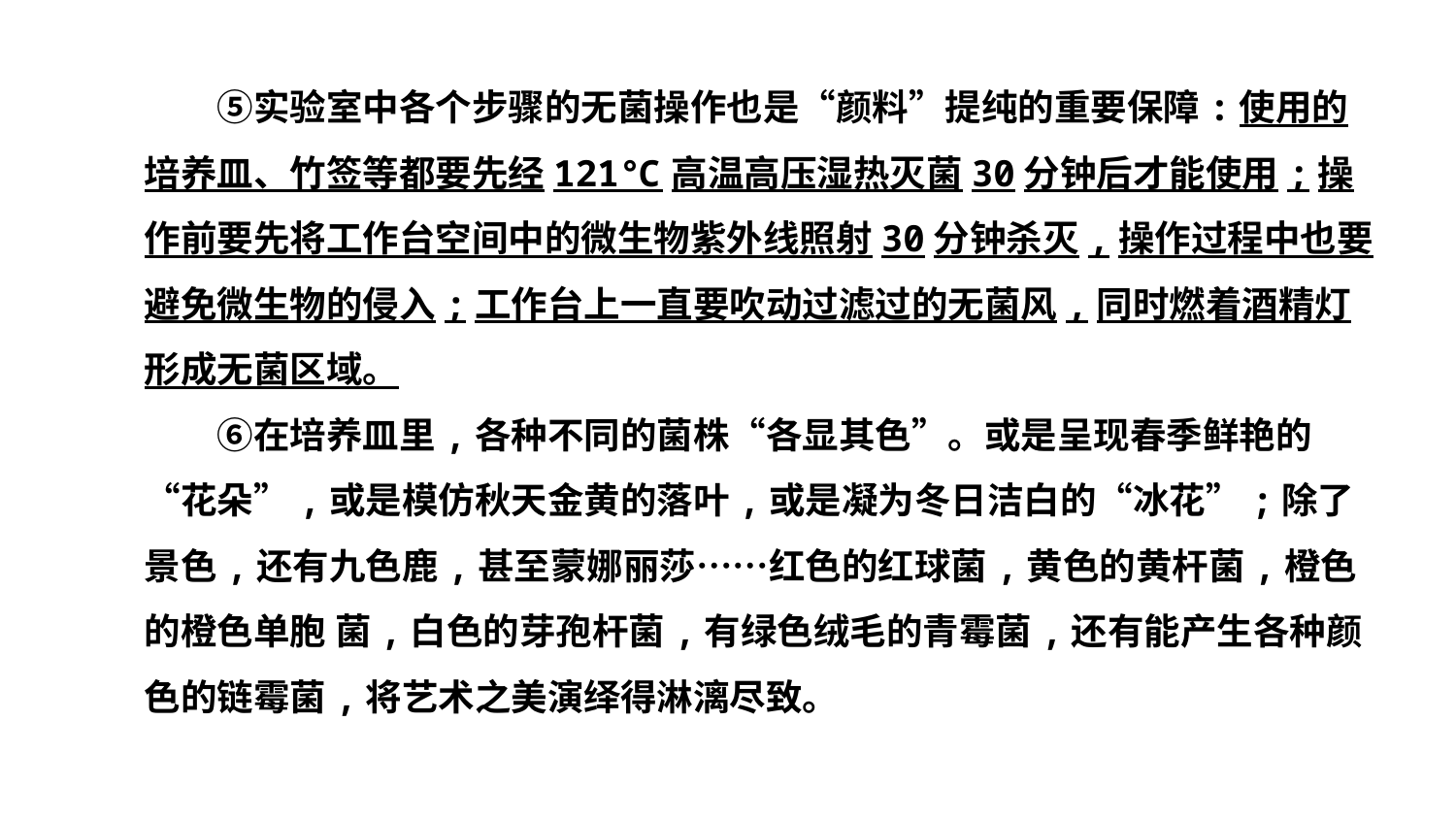

⑤实验室中各个步骤的无菌操作也是“颜料”提纯的重要保障:使用的培养皿、竹签等都要先经121℃高温高压湿热灭菌30分钟后才能使用;操作前要先将工作台空间中的微生物紫外线照射30分钟杀灭,操作过程中也要避免微生物的侵入;工作台上一直要吹动过滤过的无菌风,同时燃着酒精灯形成无菌区域。
　　⑥在培养皿里,各种不同的菌株“各显其色”。或是呈现春季鲜艳的“花朵”,或是模仿秋天金黄的落叶,或是凝为冬日洁白的“冰花”;除了景色,还有九色鹿,甚至蒙娜丽莎……红色的红球菌,黄色的黄杆菌,橙色的橙色单胞 菌,白色的芽孢杆菌,有绿色绒毛的青霉菌,还有能产生各种颜色的链霉菌,将艺术之美演绎得淋漓尽致。